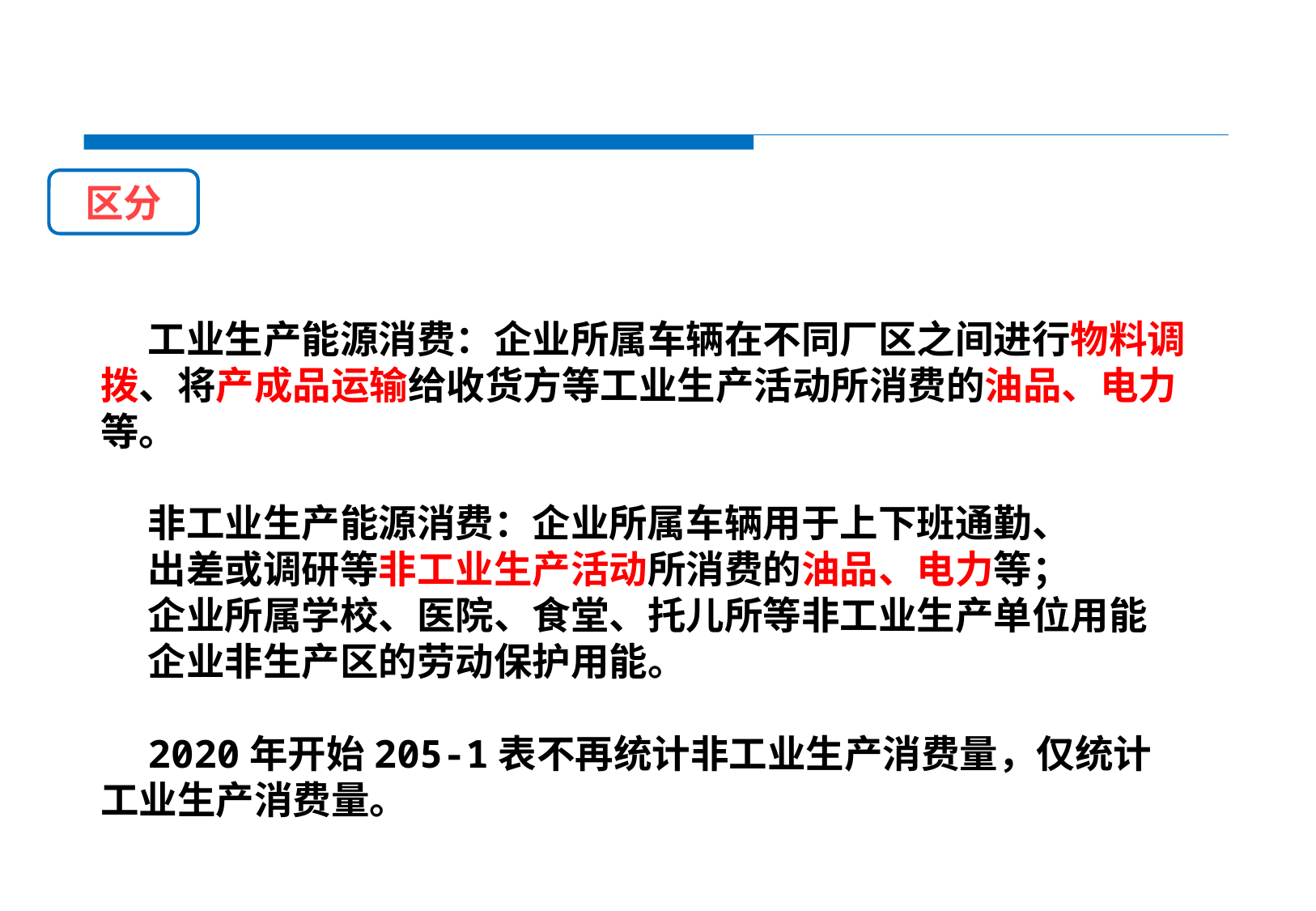

区分
工业生产能源消费：企业所属车辆在不同厂区之间进行物料调拨、将产成品运输给收货方等工业生产活动所消费的油品、电力等。

非工业生产能源消费：企业所属车辆用于上下班通勤、
出差或调研等非工业生产活动所消费的油品、电力等；
企业所属学校、医院、食堂、托儿所等非工业生产单位用能
企业非生产区的劳动保护用能。

2020年开始205-1表不再统计非工业生产消费量，仅统计工业生产消费量。
33